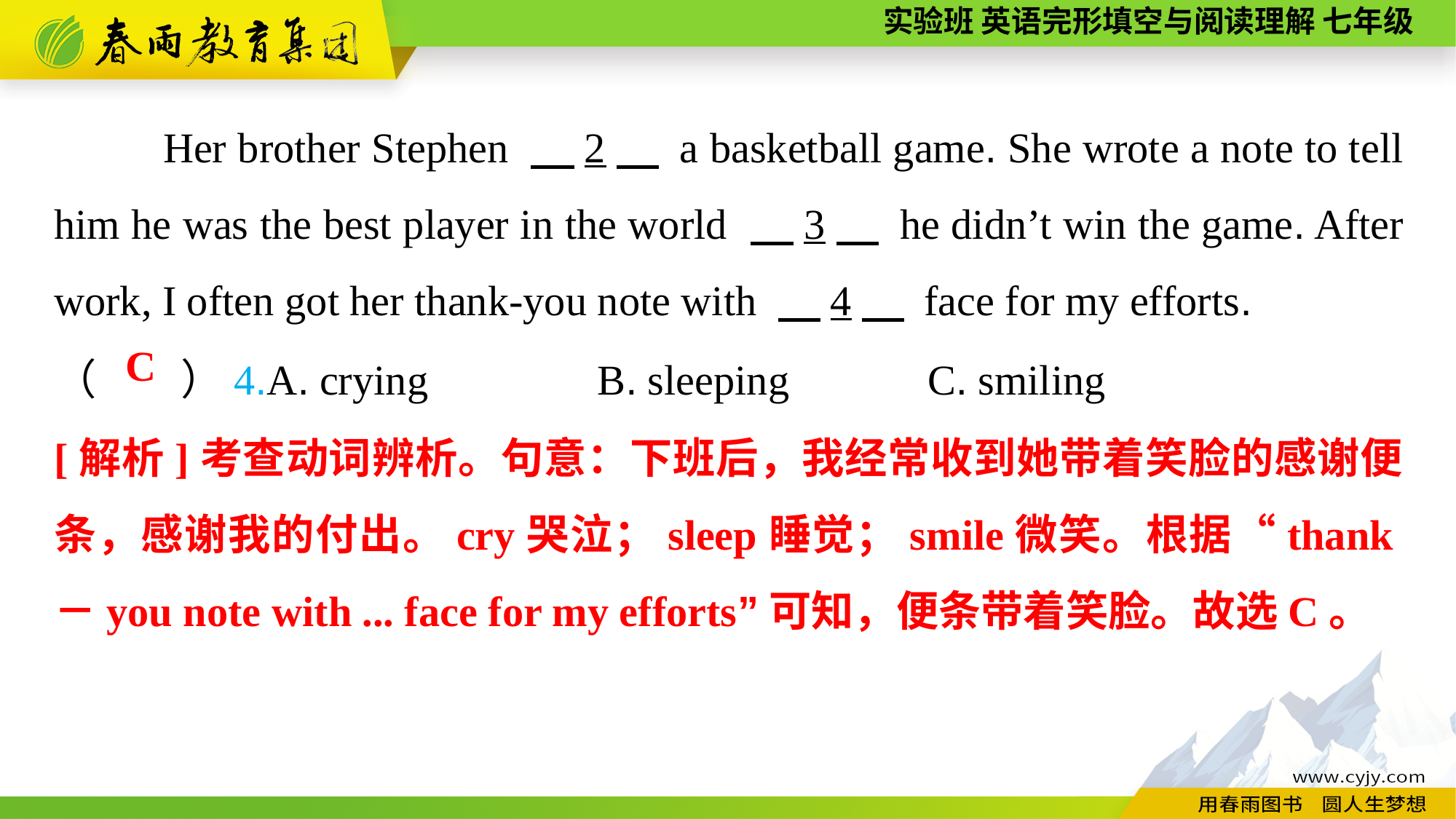

Her brother Stephen 　2　 a basketball game. She wrote a note to tell him he was the best player in the world 　3　 he didn’t win the game. After work, I often got her thank-you note with 　4　 face for my efforts.
（　　）4.A. crying                B. sleeping		C. smiling
C
[解析]考查动词辨析。句意：下班后，我经常收到她带着笑脸的感谢便条，感谢我的付出。cry哭泣；sleep睡觉；smile微笑。根据“thank－you note with ... face for my efforts”可知，便条带着笑脸。故选C。